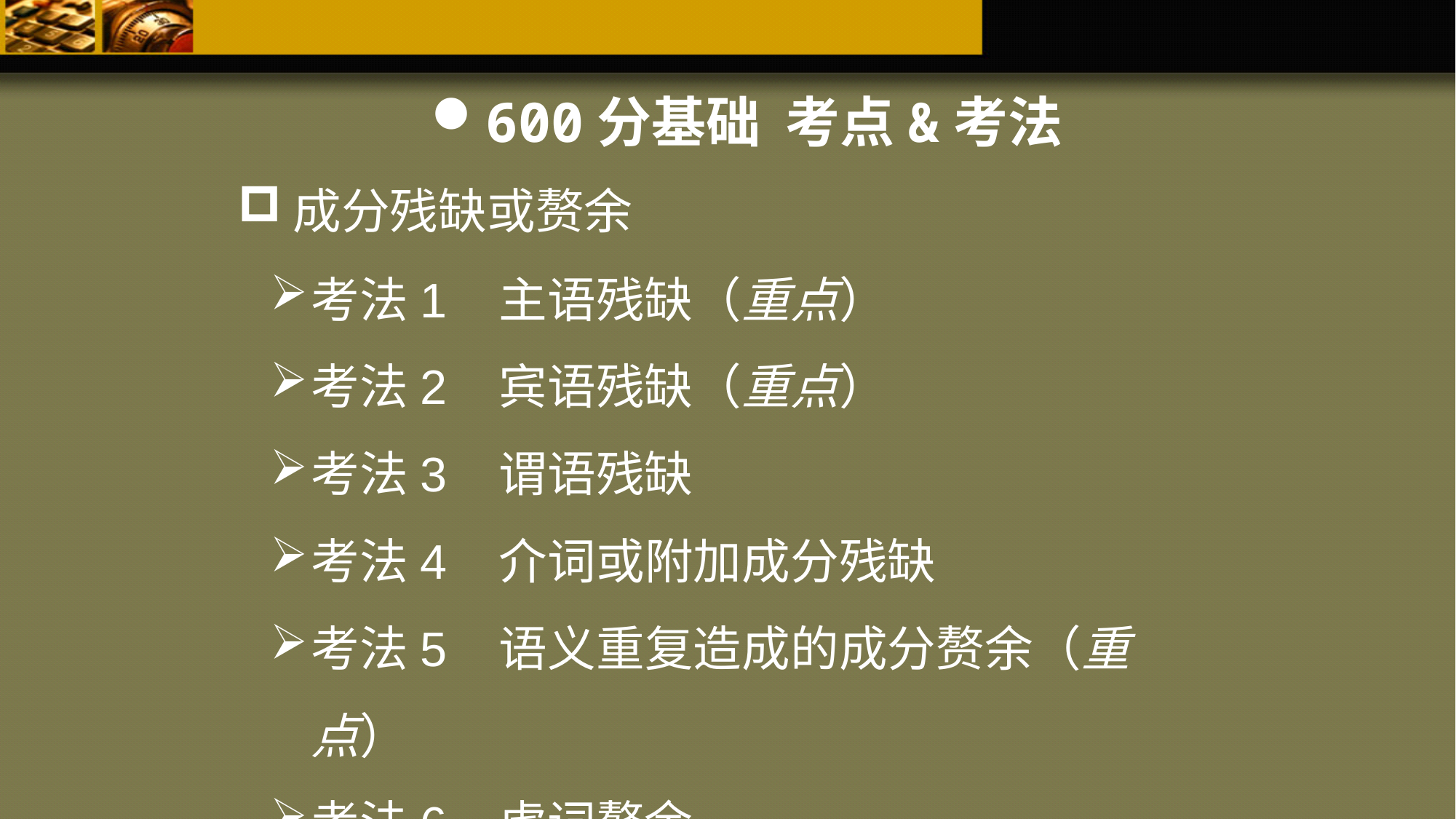

600分基础  考点&考法
成分残缺或赘余
考法1   主语残缺（重点）
考法2   宾语残缺（重点）
考法3   谓语残缺
考法4   介词或附加成分残缺
考法5   语义重复造成的成分赘余（重点）
考法6   虚词赘余